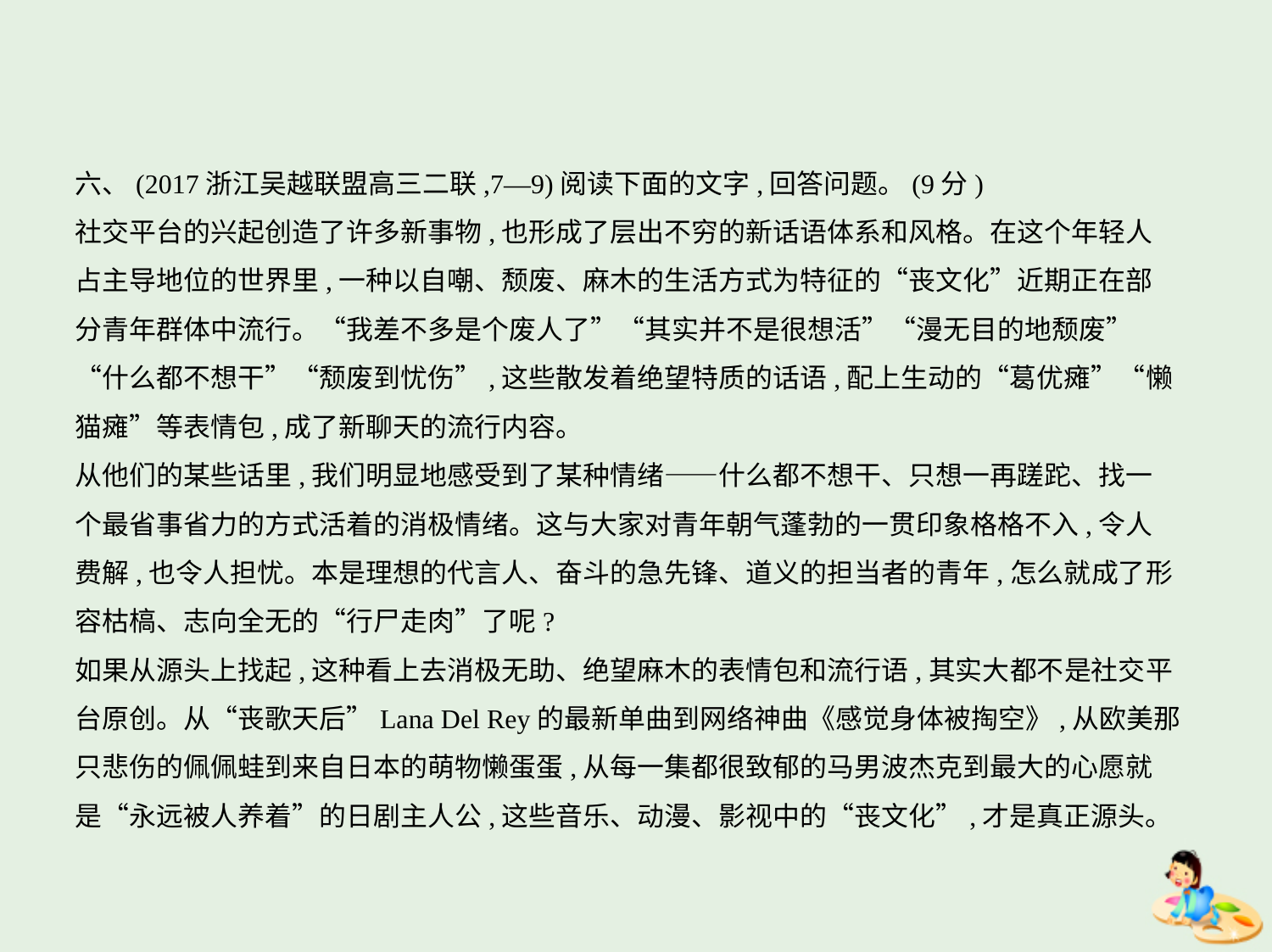

六、(2017浙江吴越联盟高三二联,7—9)阅读下面的文字,回答问题。(9分)
社交平台的兴起创造了许多新事物,也形成了层出不穷的新话语体系和风格。在这个年轻人
占主导地位的世界里,一种以自嘲、颓废、麻木的生活方式为特征的“丧文化”近期正在部
分青年群体中流行。“我差不多是个废人了”“其实并不是很想活”“漫无目的地颓废”
“什么都不想干”“颓废到忧伤”,这些散发着绝望特质的话语,配上生动的“葛优瘫”“懒
猫瘫”等表情包,成了新聊天的流行内容。
从他们的某些话里,我们明显地感受到了某种情绪——什么都不想干、只想一再蹉跎、找一
个最省事省力的方式活着的消极情绪。这与大家对青年朝气蓬勃的一贯印象格格不入,令人
费解,也令人担忧。本是理想的代言人、奋斗的急先锋、道义的担当者的青年,怎么就成了形
容枯槁、志向全无的“行尸走肉”了呢?
如果从源头上找起,这种看上去消极无助、绝望麻木的表情包和流行语,其实大都不是社交平
台原创。从“丧歌天后”Lana Del Rey的最新单曲到网络神曲《感觉身体被掏空》,从欧美那
只悲伤的佩佩蛙到来自日本的萌物懒蛋蛋,从每一集都很致郁的马男波杰克到最大的心愿就
是“永远被人养着”的日剧主人公,这些音乐、动漫、影视中的“丧文化”,才是真正源头。